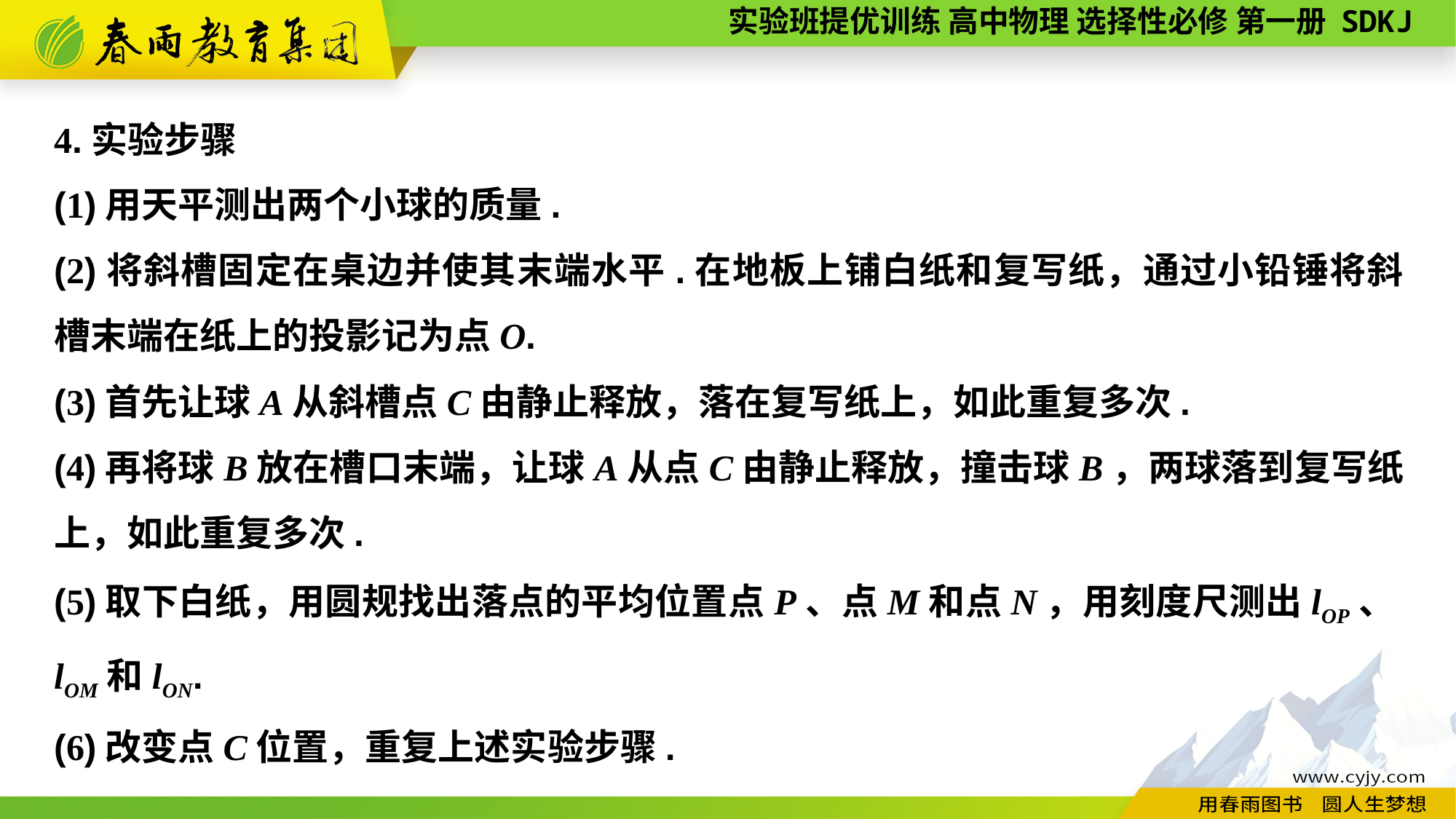

4.实验步骤
(1)用天平测出两个小球的质量.
(2)将斜槽固定在桌边并使其末端水平.在地板上铺白纸和复写纸，通过小铅锤将斜槽末端在纸上的投影记为点O.
(3)首先让球A从斜槽点C由静止释放，落在复写纸上，如此重复多次.
(4)再将球B放在槽口末端，让球A从点C由静止释放，撞击球B，两球落到复写纸上，如此重复多次.
(5)取下白纸，用圆规找出落点的平均位置点P、点M和点N，用刻度尺测出lOP、lOM和lON.
(6)改变点C位置，重复上述实验步骤.